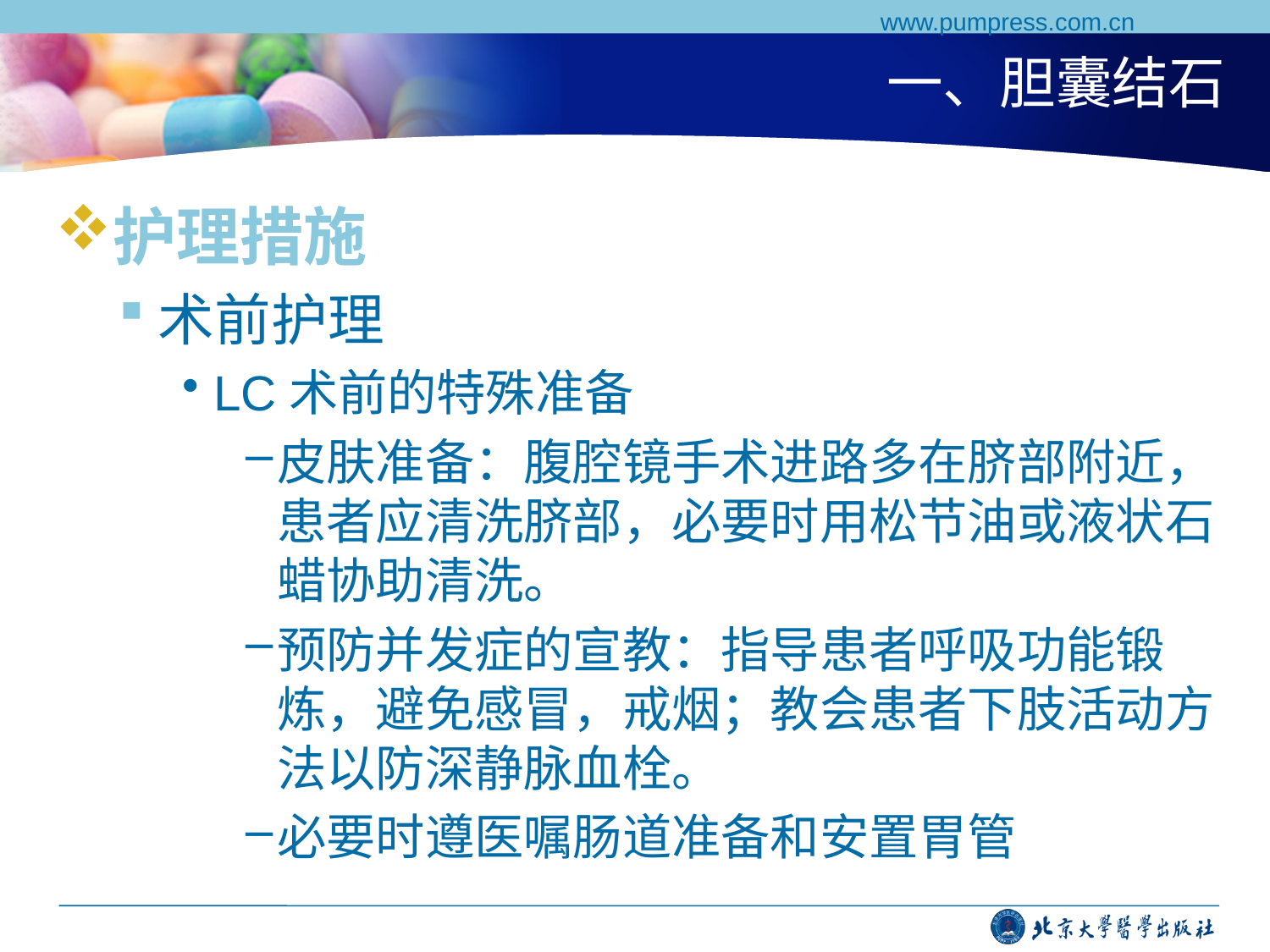

www.pumpress.com.cn
# 一、胆囊结石
护理措施
术前护理
LC术前的特殊准备
皮肤准备：腹腔镜手术进路多在脐部附近，患者应清洗脐部，必要时用松节油或液状石蜡协助清洗。
预防并发症的宣教：指导患者呼吸功能锻炼，避免感冒，戒烟；教会患者下肢活动方法以防深静脉血栓。
必要时遵医嘱肠道准备和安置胃管